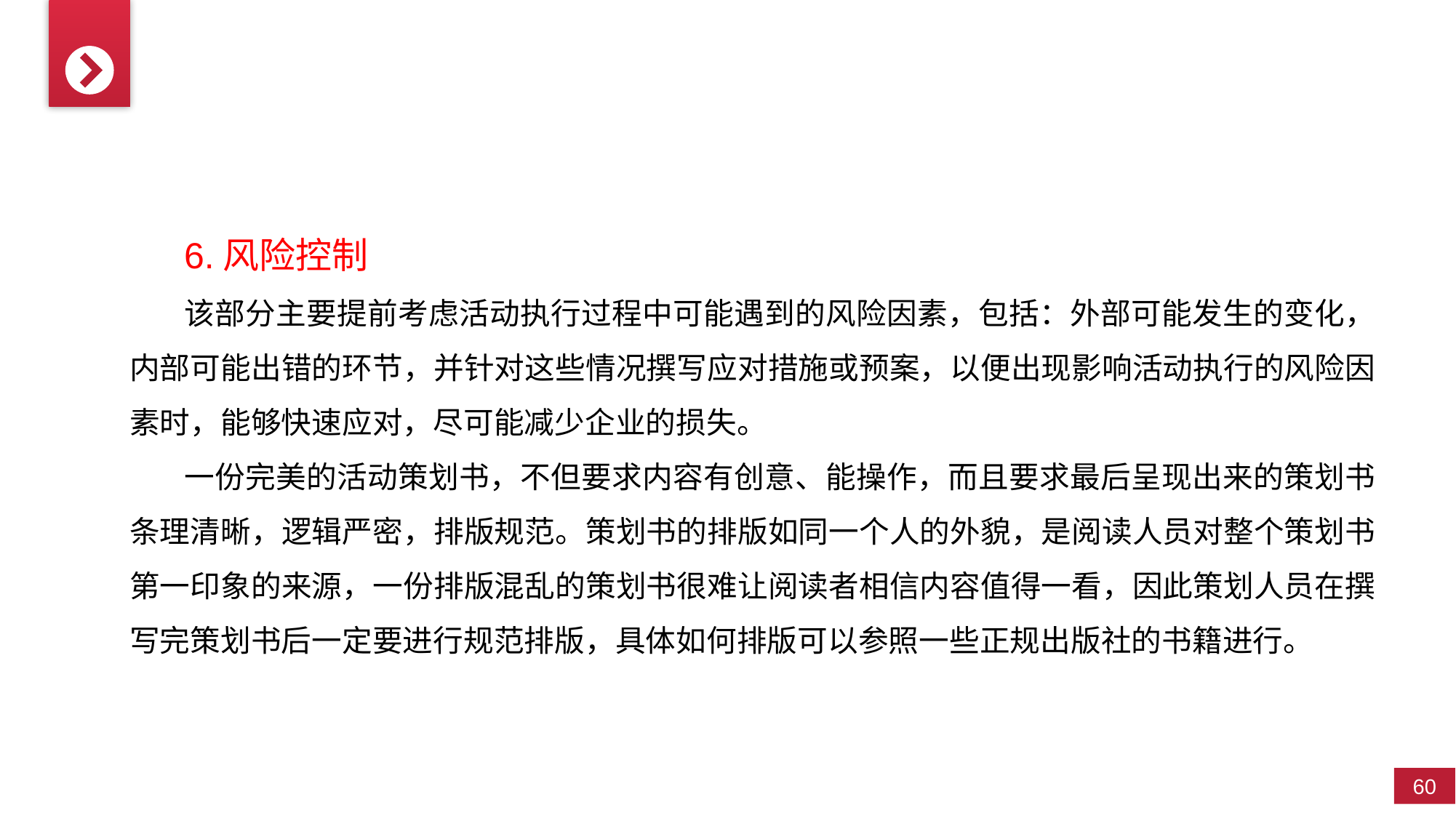

6.风险控制
该部分主要提前考虑活动执行过程中可能遇到的风险因素，包括：外部可能发生的变化，内部可能出错的环节，并针对这些情况撰写应对措施或预案，以便出现影响活动执行的风险因素时，能够快速应对，尽可能减少企业的损失。
一份完美的活动策划书，不但要求内容有创意、能操作，而且要求最后呈现出来的策划书条理清晰，逻辑严密，排版规范。策划书的排版如同一个人的外貌，是阅读人员对整个策划书第一印象的来源，一份排版混乱的策划书很难让阅读者相信内容值得一看，因此策划人员在撰写完策划书后一定要进行规范排版，具体如何排版可以参照一些正规出版社的书籍进行。